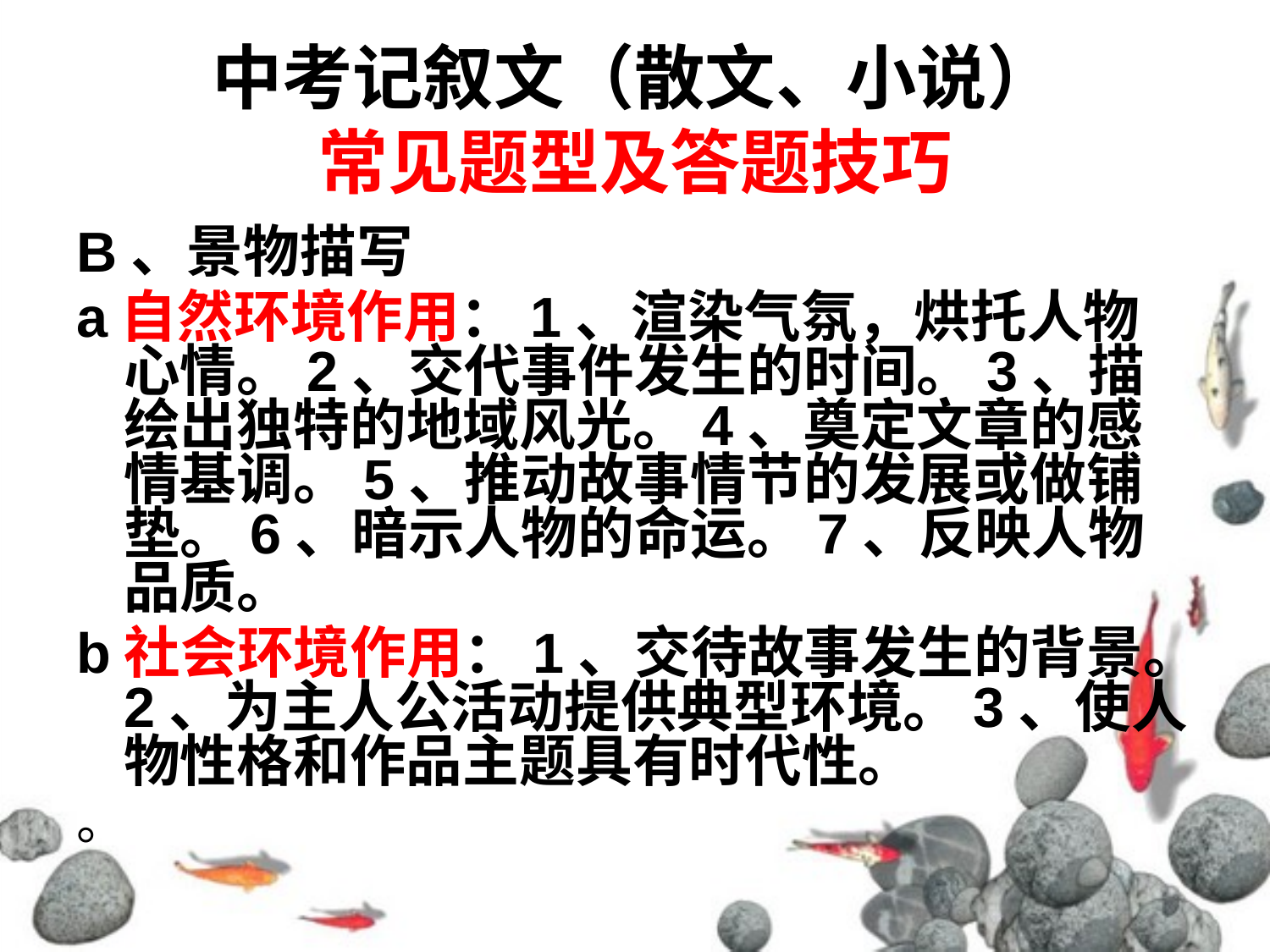

# 中考记叙文（散文、小说） 常见题型及答题技巧
B、景物描写
a自然环境作用：1、渲染气氛，烘托人物心情。2、交代事件发生的时间。3、描绘出独特的地域风光。4、奠定文章的感情基调。5、推动故事情节的发展或做铺垫。6、暗示人物的命运。7、反映人物品质。
b社会环境作用：1、交待故事发生的背景。2、为主人公活动提供典型环境。3、使人物性格和作品主题具有时代性。
。